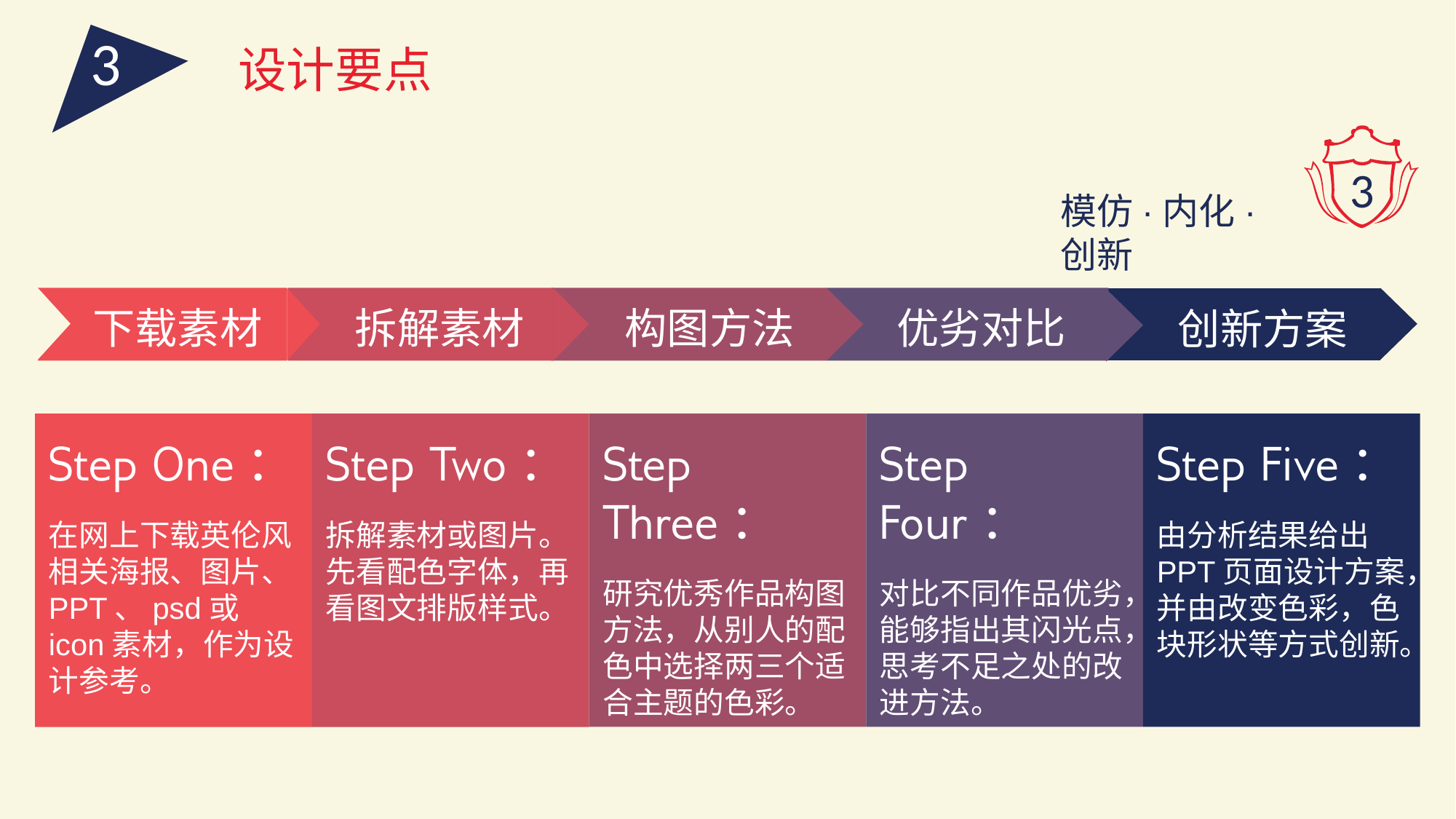

3

设计要点

3
模仿·内化·创新

下载素材
拆解素材
构图方法
优劣对比
创新方案

Step One：
在网上下载英伦风相关海报、图片、PPT、psd或icon素材，作为设计参考。
Step Two：
拆解素材或图片。先看配色字体，再看图文排版样式。
Step Three：
研究优秀作品构图方法，从别人的配色中选择两三个适合主题的色彩。
Step Four：
对比不同作品优劣，能够指出其闪光点，思考不足之处的改进方法。
Step Five：
由分析结果给出PPT页面设计方案，并由改变色彩，色块形状等方式创新。